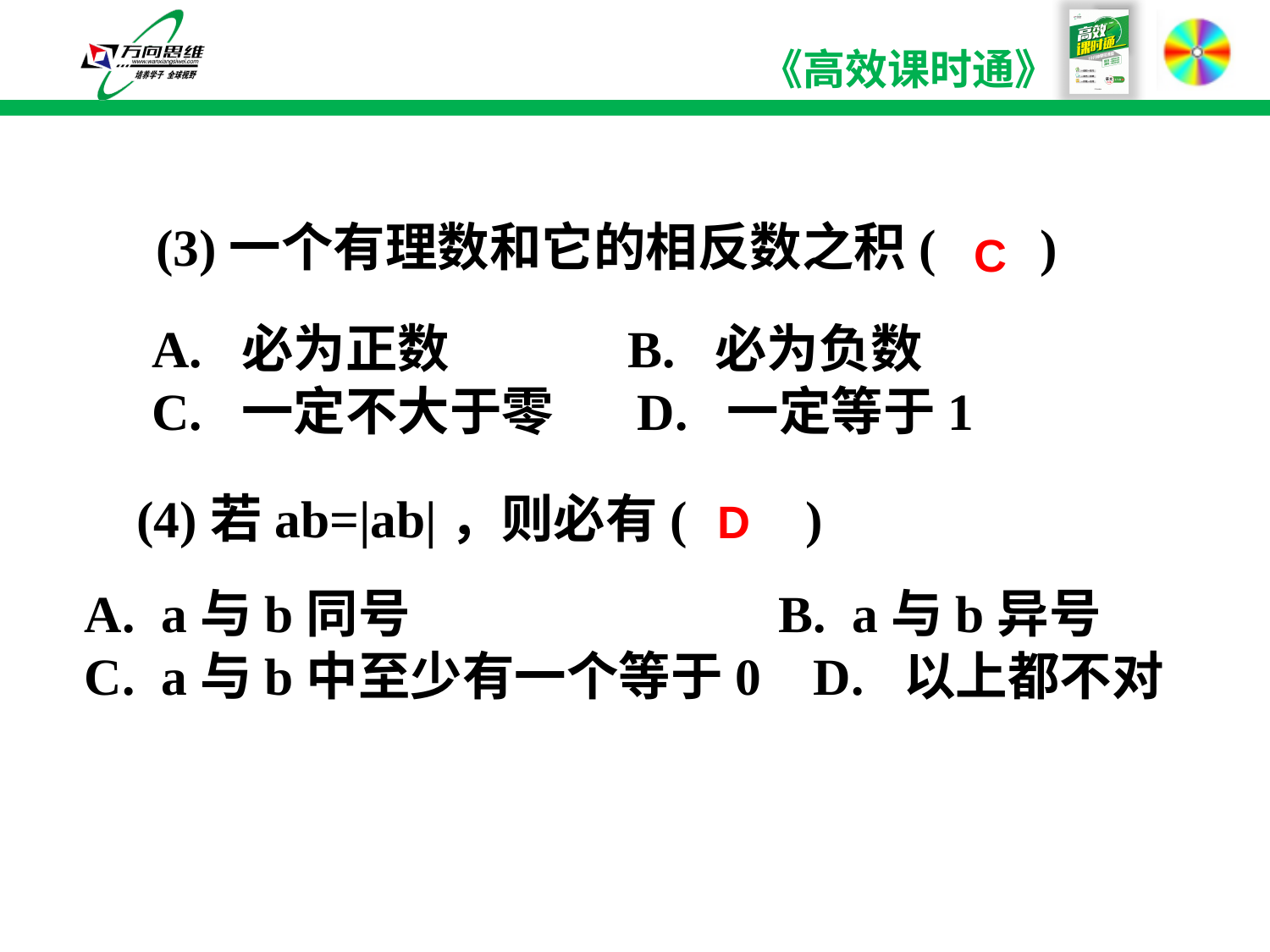

(3)一个有理数和它的相反数之积(        )
C
A.  必为正数              B.  必为负数
C.  一定不大于零      D.  一定等于1
(4)若ab=|ab|，则必有(         )
D
  a与b同号                              B.  a与b异号
C.  a与b中至少有一个等于0    D.  以上都不对